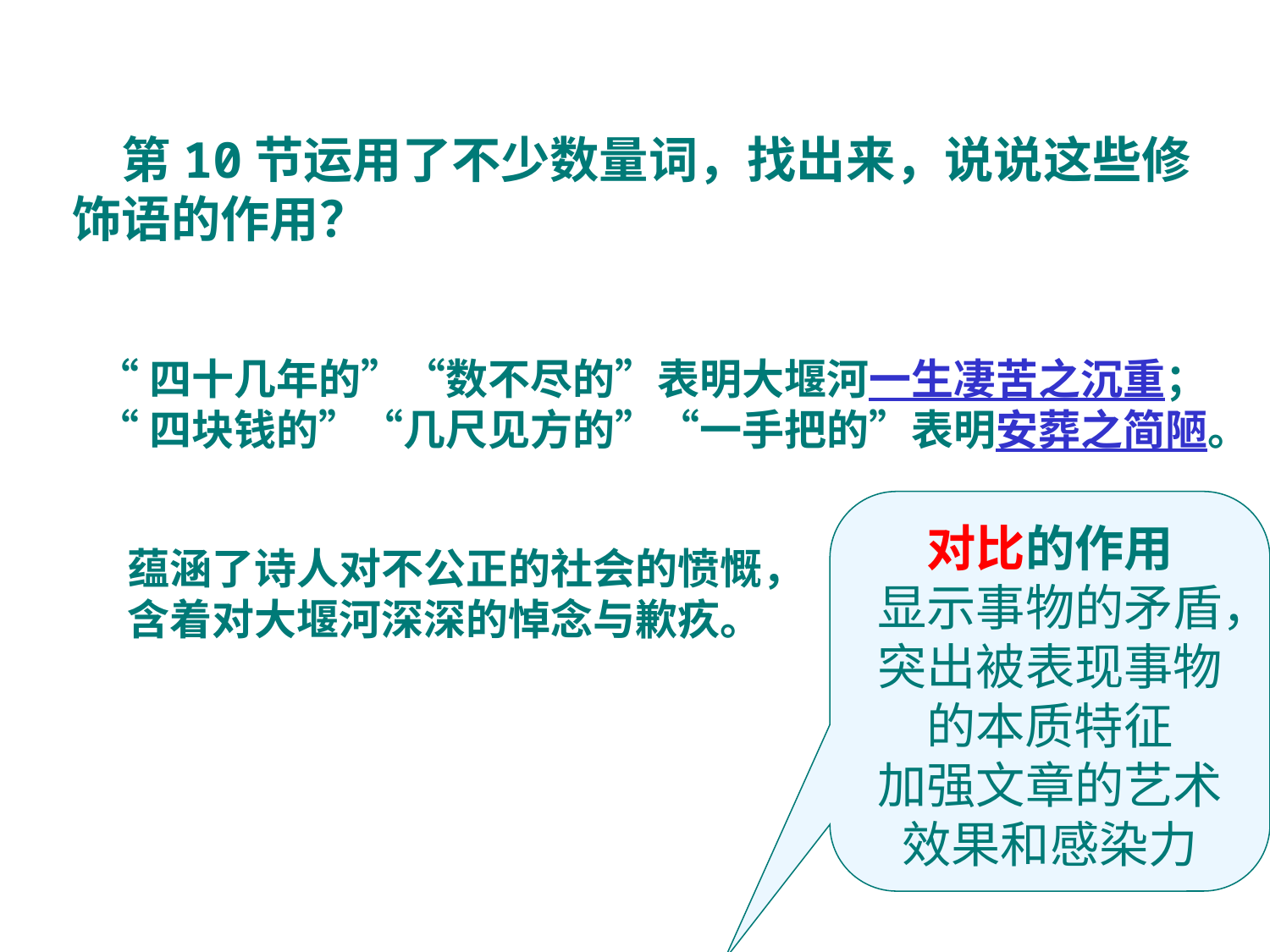

第10节运用了不少数量词，找出来，说说这些修饰语的作用？
“四十几年的”“数不尽的”表明大堰河一生凄苦之沉重；
“四块钱的”“几尺见方的”“一手把的”表明安葬之简陋。
对比的作用
显示事物的矛盾，突出被表现事物的本质特征
加强文章的艺术效果和感染力
蕴涵了诗人对不公正的社会的愤慨，
含着对大堰河深深的悼念与歉疚。